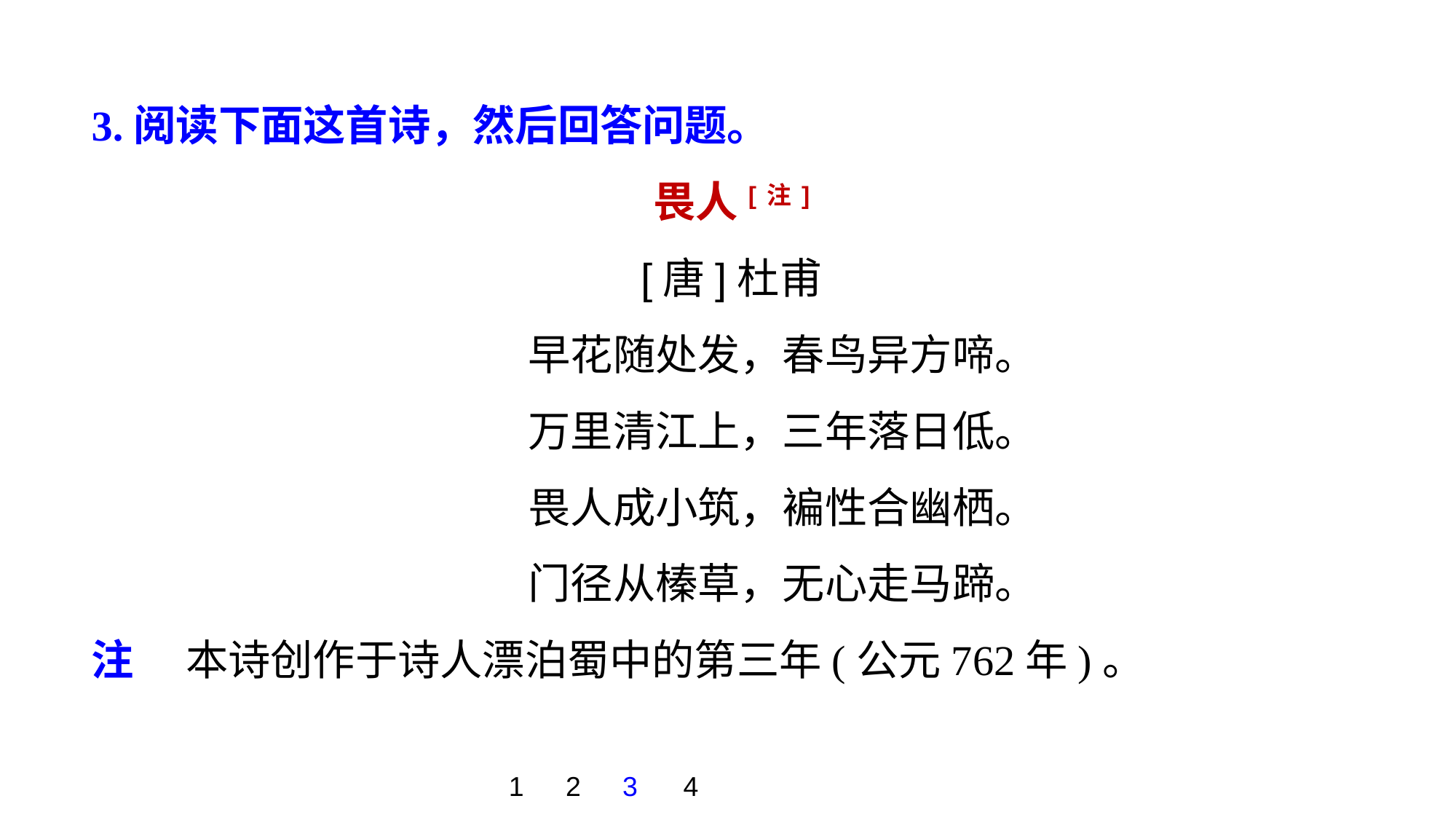

3.阅读下面这首诗，然后回答问题。
畏人[注]
[唐]杜甫
早花随处发，春鸟异方啼。
万里清江上，三年落日低。
畏人成小筑，褊性合幽栖。
门径从榛草，无心走马蹄。
注 　本诗创作于诗人漂泊蜀中的第三年(公元762年)。
1
2
3
4